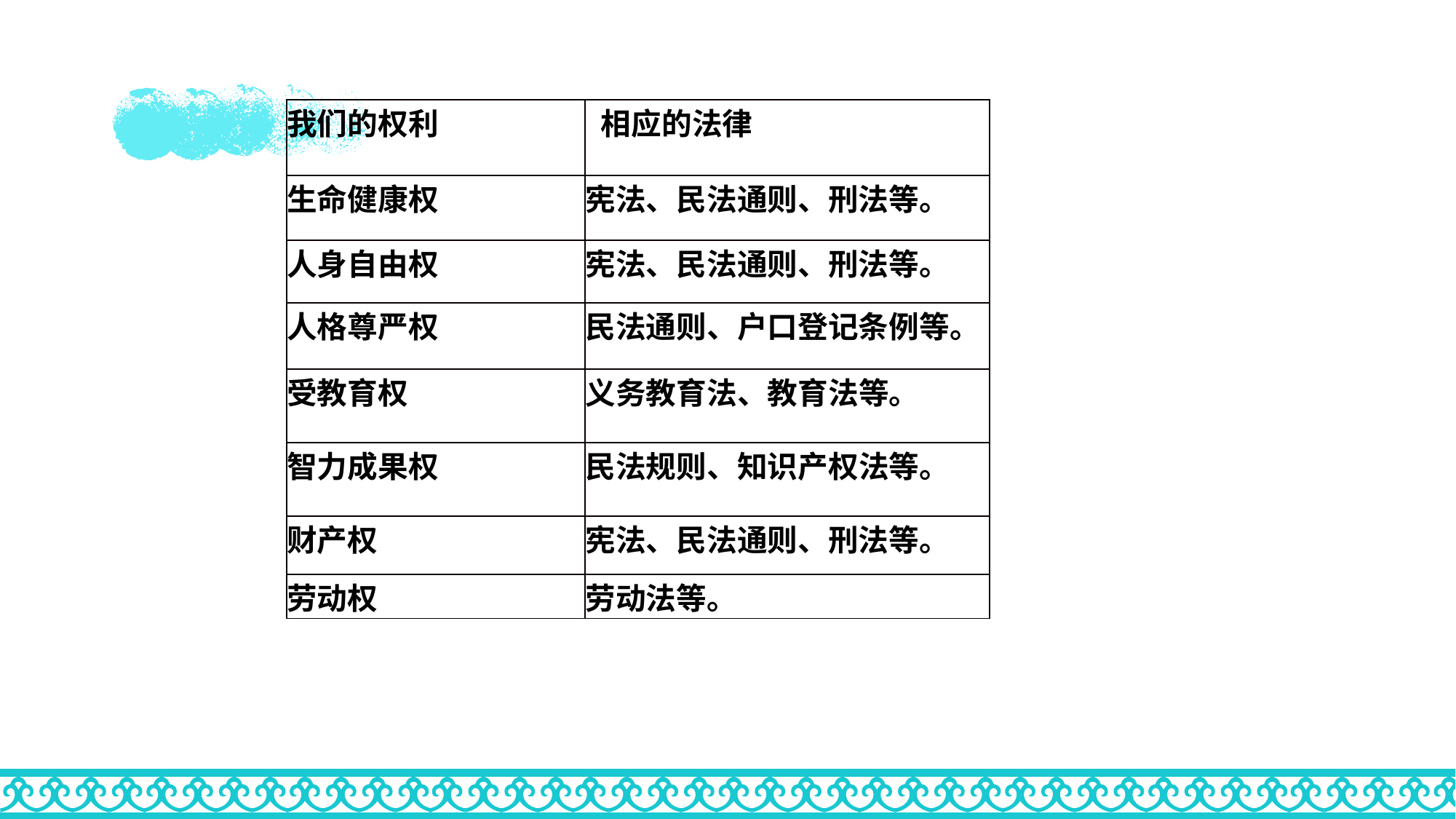

#
| 我们的权利 | 相应的法律 |
| --- | --- |
| 生命健康权 | 宪法、民法通则、刑法等。 |
| 人身自由权 | 宪法、民法通则、刑法等。 |
| 人格尊严权 | 民法通则、户口登记条例等。 |
| 受教育权 | 义务教育法、教育法等。 |
| 智力成果权 | 民法规则、知识产权法等。 |
| 财产权 | 宪法、民法通则、刑法等。 |
| 劳动权 | 劳动法等。 |